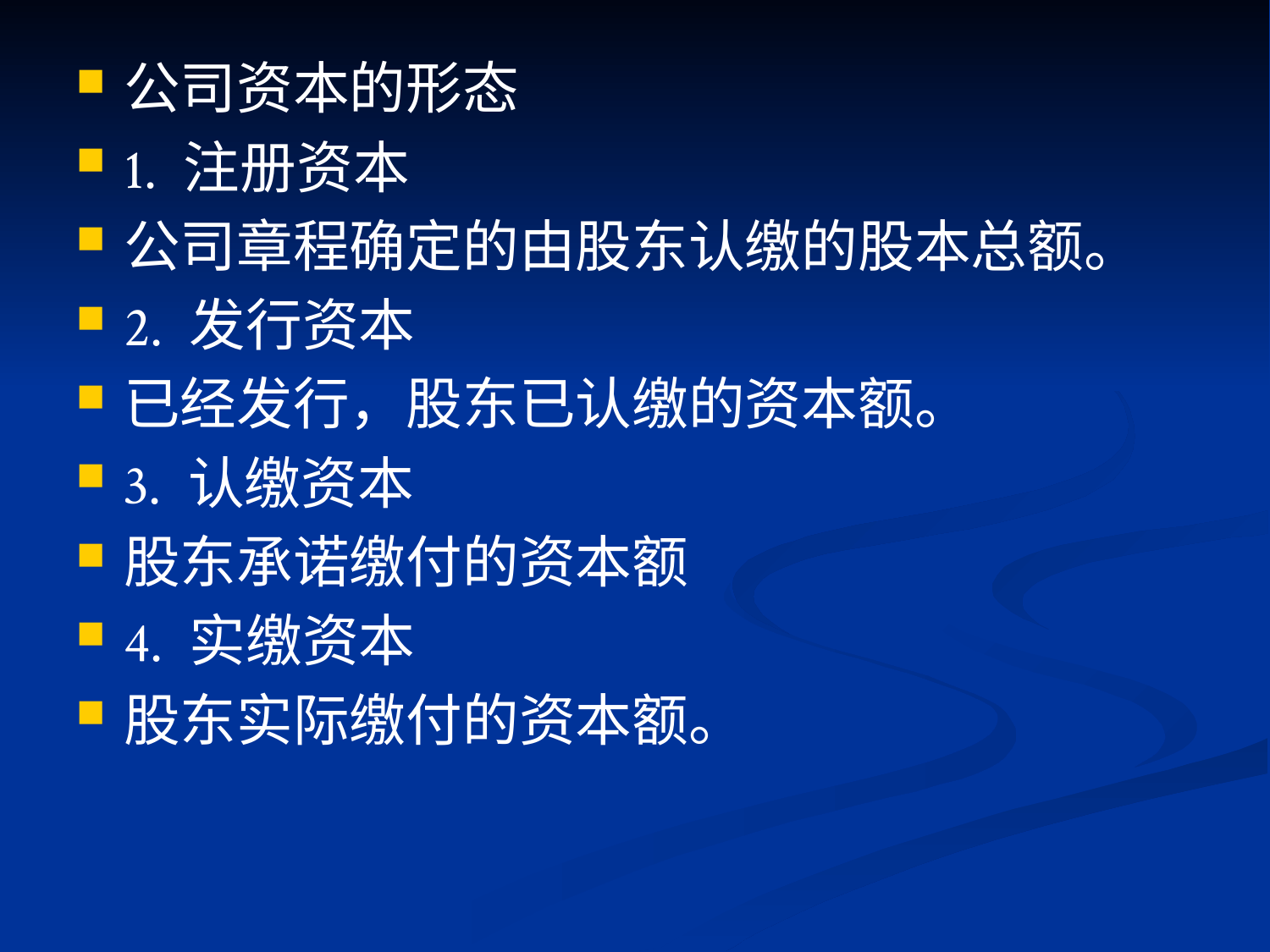

#
公司资本的形态
1. 注册资本
公司章程确定的由股东认缴的股本总额。
2. 发行资本
已经发行，股东已认缴的资本额。
3. 认缴资本
股东承诺缴付的资本额
4. 实缴资本
股东实际缴付的资本额。